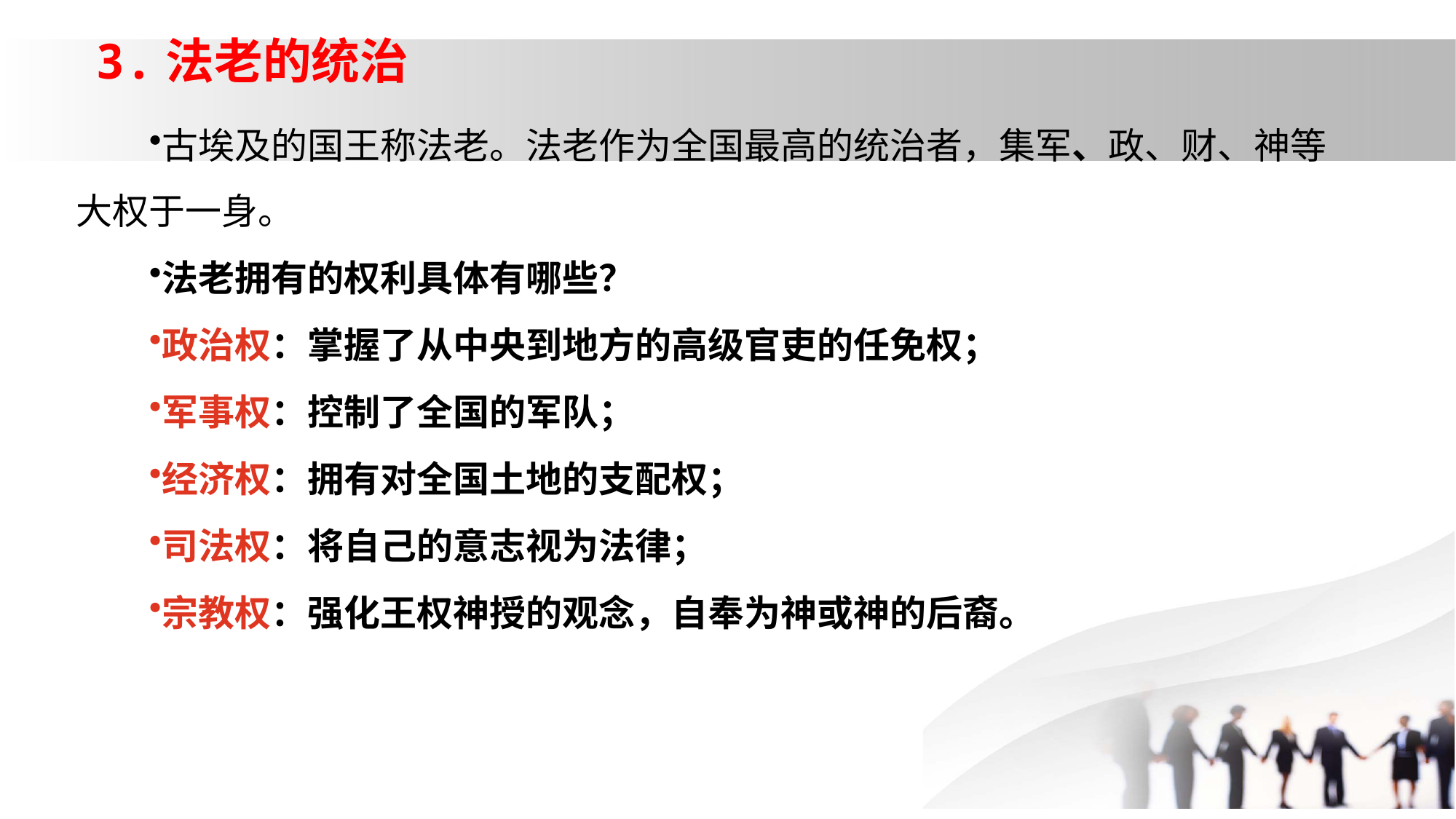

3.法老的统治
古埃及的国王称法老。法老作为全国最高的统治者，集军、政、财、神等大权于一身。
法老拥有的权利具体有哪些？
政治权：掌握了从中央到地方的高级官吏的任免权；
军事权：控制了全国的军队；
经济权：拥有对全国土地的支配权；
司法权：将自己的意志视为法律；
宗教权：强化王权神授的观念，自奉为神或神的后裔。